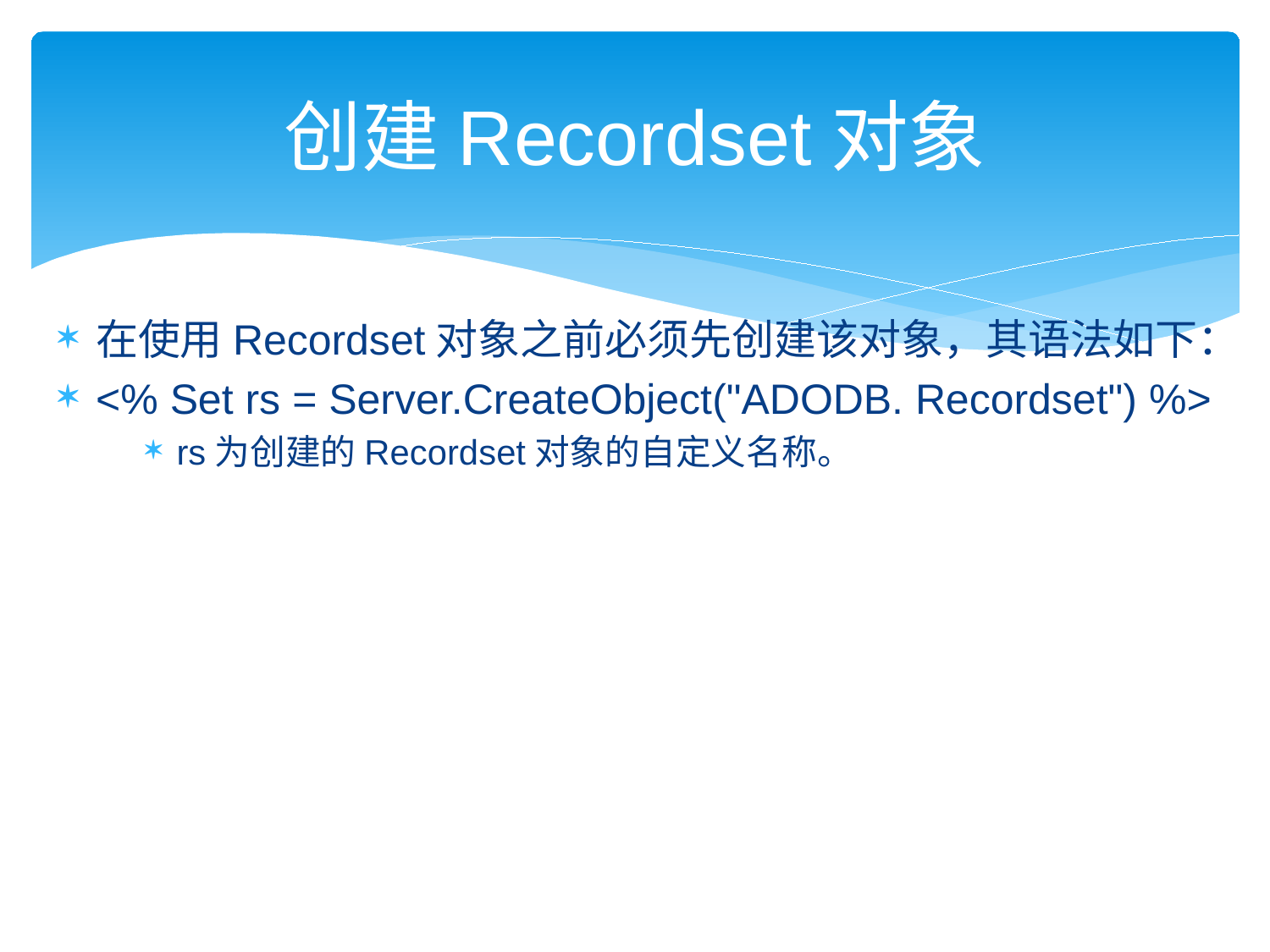

# 创建Recordset对象
在使用Recordset对象之前必须先创建该对象，其语法如下：
<% Set rs = Server.CreateObject("ADODB. Recordset") %>
rs为创建的Recordset对象的自定义名称。